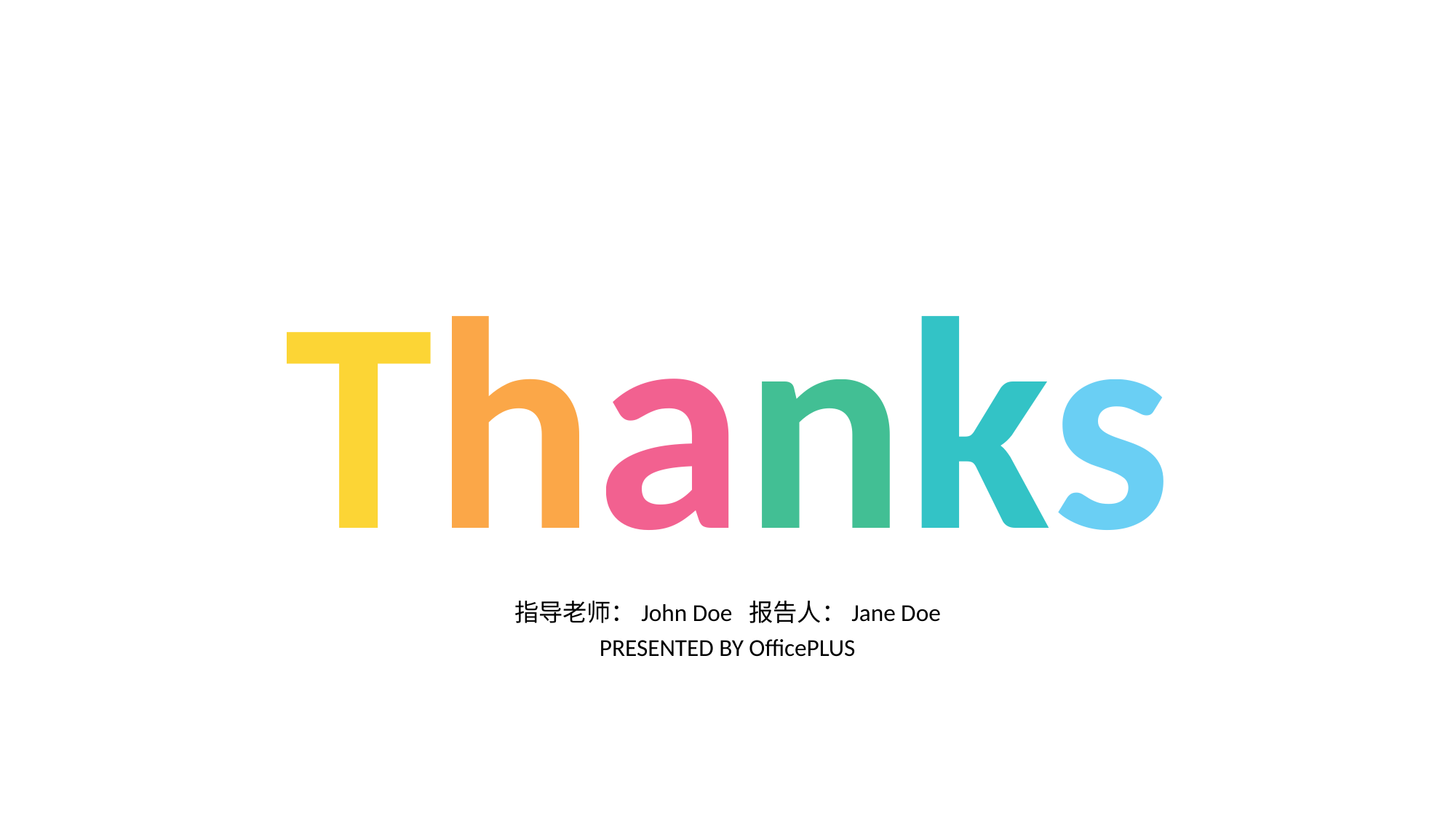

Thanks
指导老师：John Doe  报告人：Jane Doe

PRESENTED BY OfficePLUS